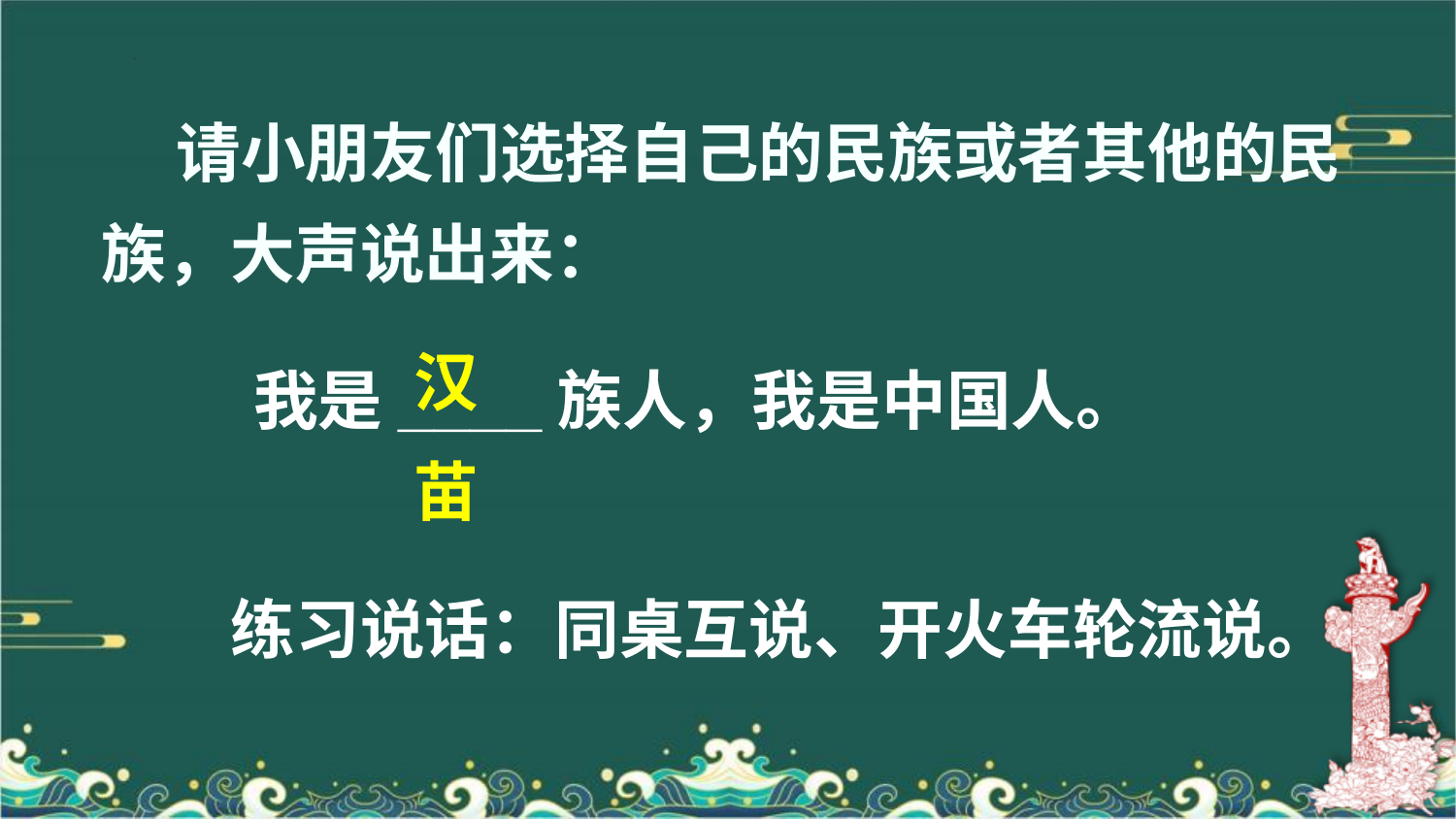

请小朋友们选择自己的民族或者其他的民族，大声说出来：
汉
我是____族人，我是中国人。
苗
练习说话：同桌互说、开火车轮流说。